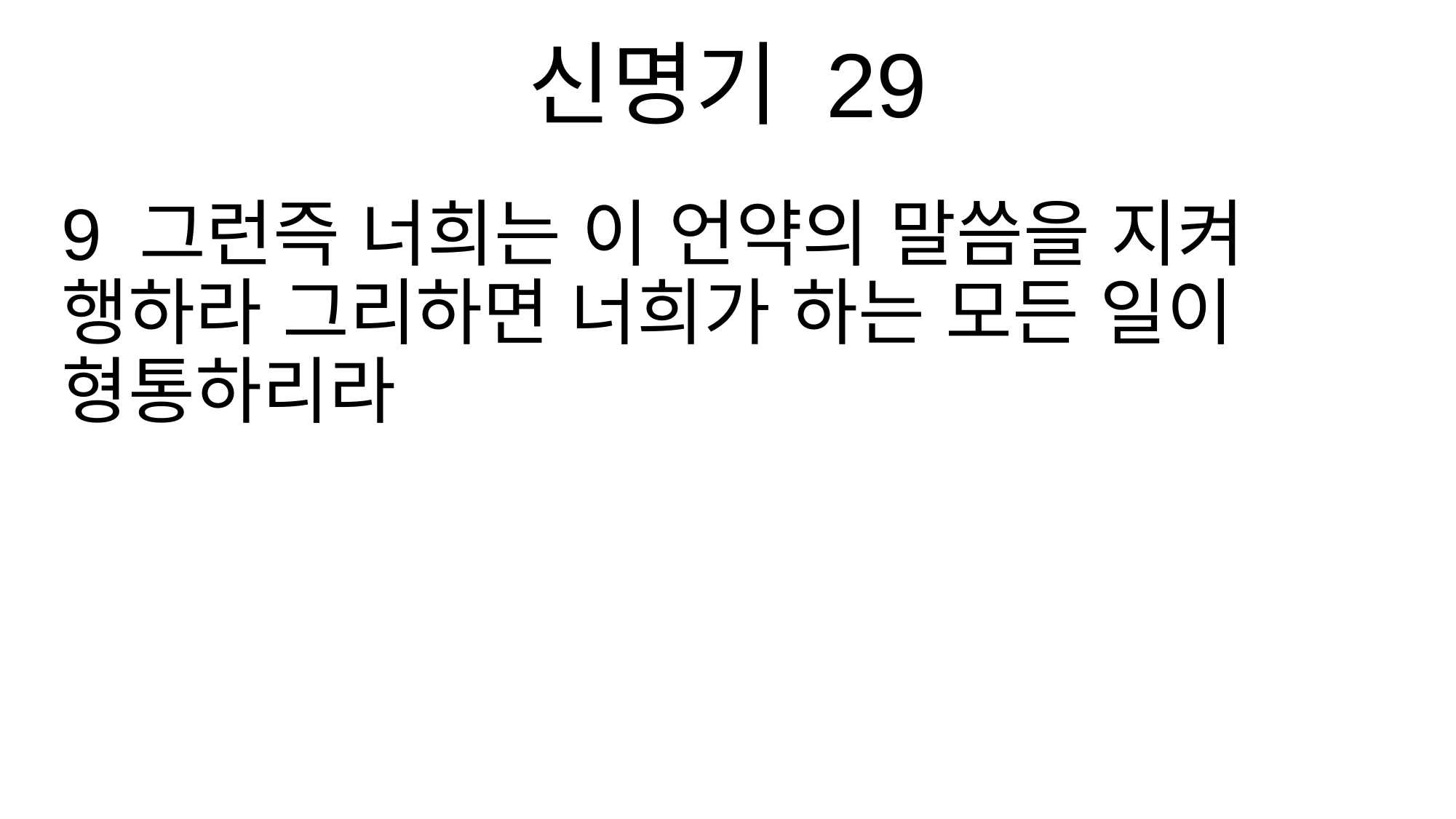

신명기 29
9 그런즉 너희는 이 언약의 말씀을 지켜 행하라 그리하면 너희가 하는 모든 일이 형통하리라